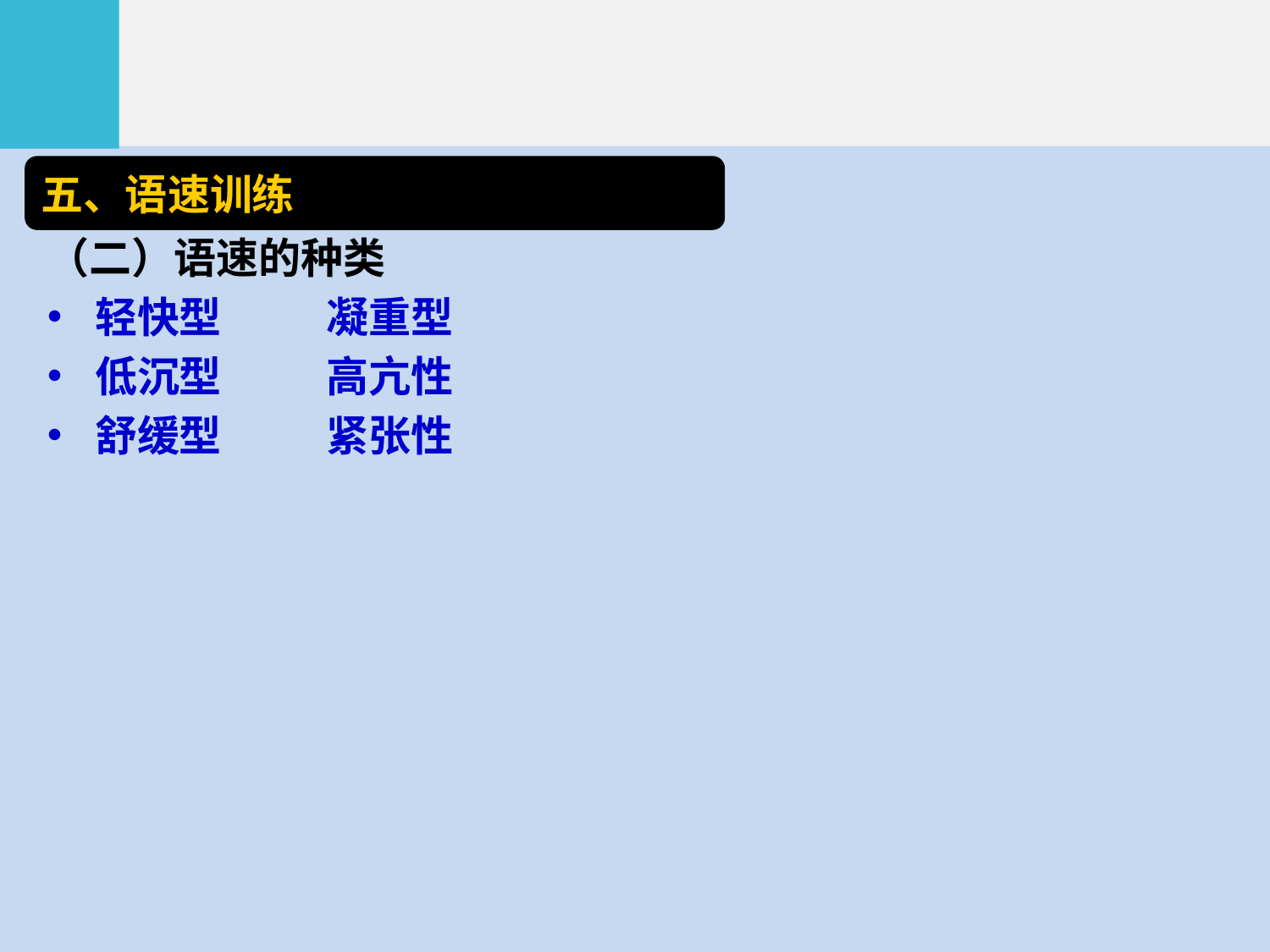

五、语速训练

（二）语速的种类
轻快型           凝重型
低沉型           高亢性
舒缓型           紧张性